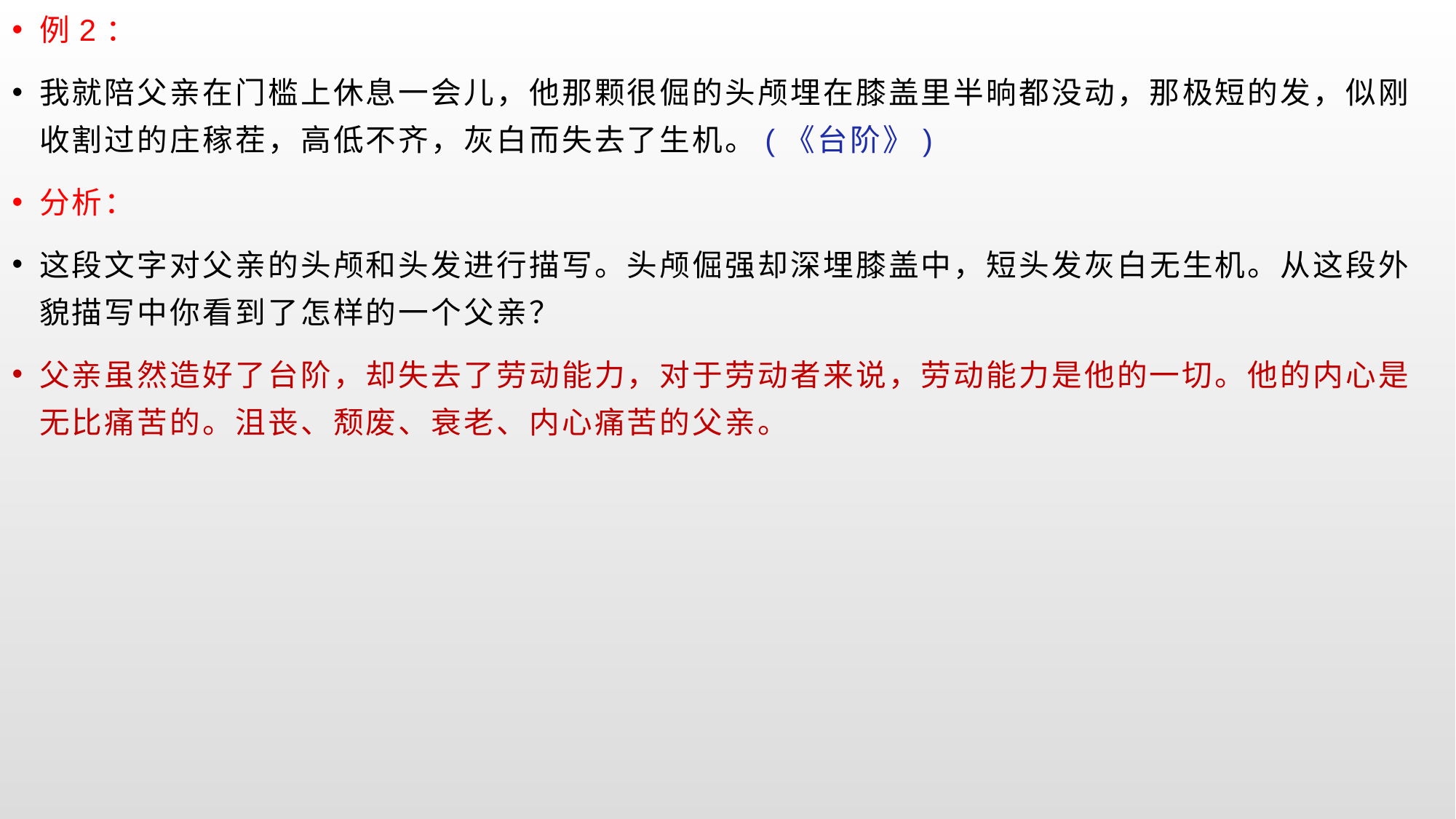

例2：
我就陪父亲在门槛上休息一会儿，他那颗很倔的头颅埋在膝盖里半晌都没动，那极短的发，似刚收割过的庄稼茬，高低不齐，灰白而失去了生机。(《台阶》)
分析：
这段文字对父亲的头颅和头发进行描写。头颅倔强却深埋膝盖中，短头发灰白无生机。从这段外貌描写中你看到了怎样的一个父亲？
父亲虽然造好了台阶，却失去了劳动能力，对于劳动者来说，劳动能力是他的一切。他的内心是无比痛苦的。沮丧、颓废、衰老、内心痛苦的父亲。